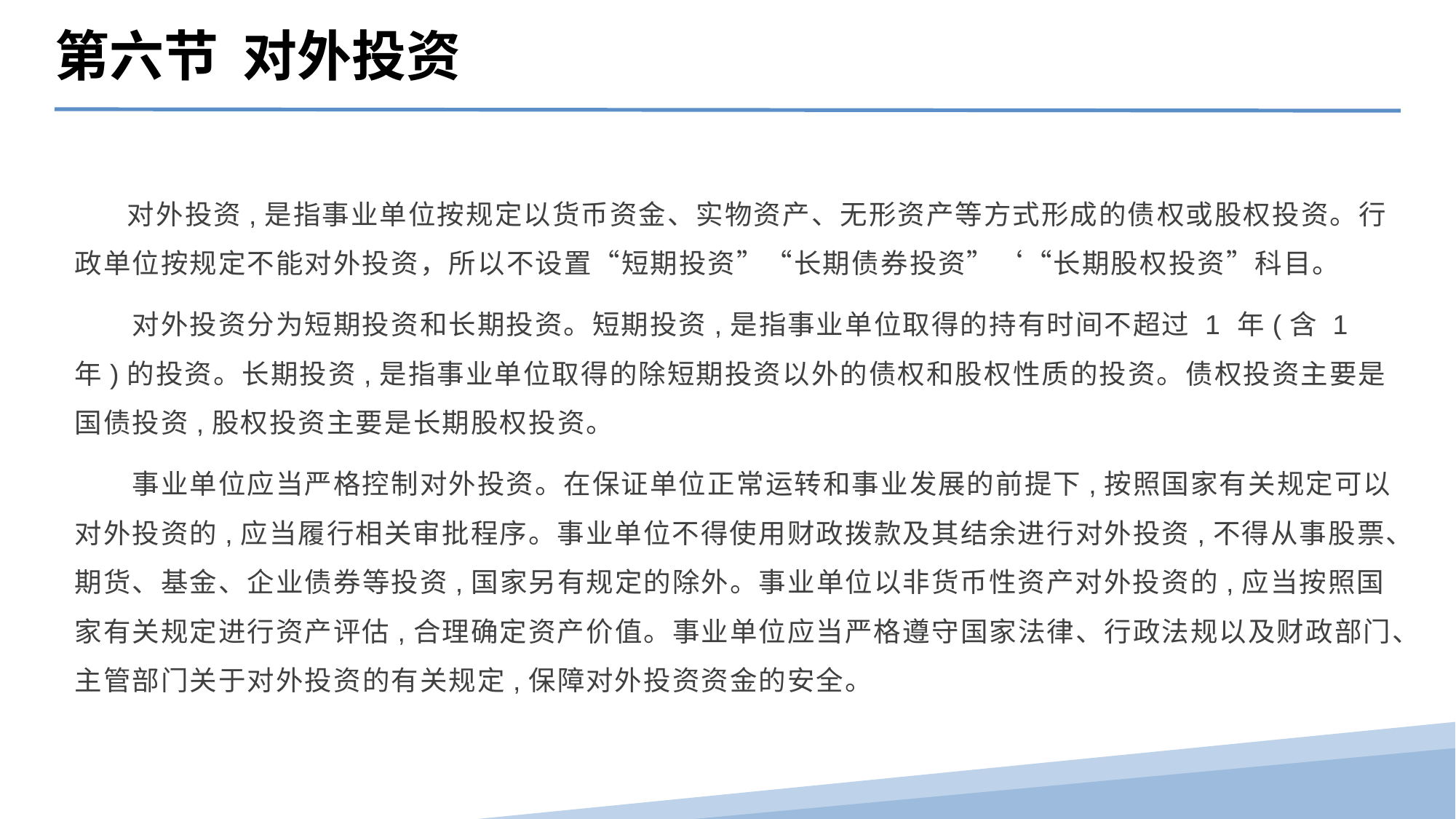

第六节  对外投资
      对外投资,是指事业单位按规定以货币资金、实物资产、无形资产等方式形成的债权或股权投资。行政单位按规定不能对外投资，所以不设置“短期投资”“长期债券投资”‘“长期股权投资”科目。
　　对外投资分为短期投资和长期投资。短期投资,是指事业单位取得的持有时间不超过 1 年(含 1 年)的投资。长期投资,是指事业单位取得的除短期投资以外的债权和股权性质的投资。债权投资主要是国债投资,股权投资主要是长期股权投资。
　　事业单位应当严格控制对外投资。在保证单位正常运转和事业发展的前提下,按照国家有关规定可以对外投资的,应当履行相关审批程序。事业单位不得使用财政拨款及其结余进行对外投资,不得从事股票、期货、基金、企业债券等投资,国家另有规定的除外。事业单位以非货币性资产对外投资的,应当按照国家有关规定进行资产评估,合理确定资产价值。事业单位应当严格遵守国家法律、行政法规以及财政部门、主管部门关于对外投资的有关规定,保障对外投资资金的安全。